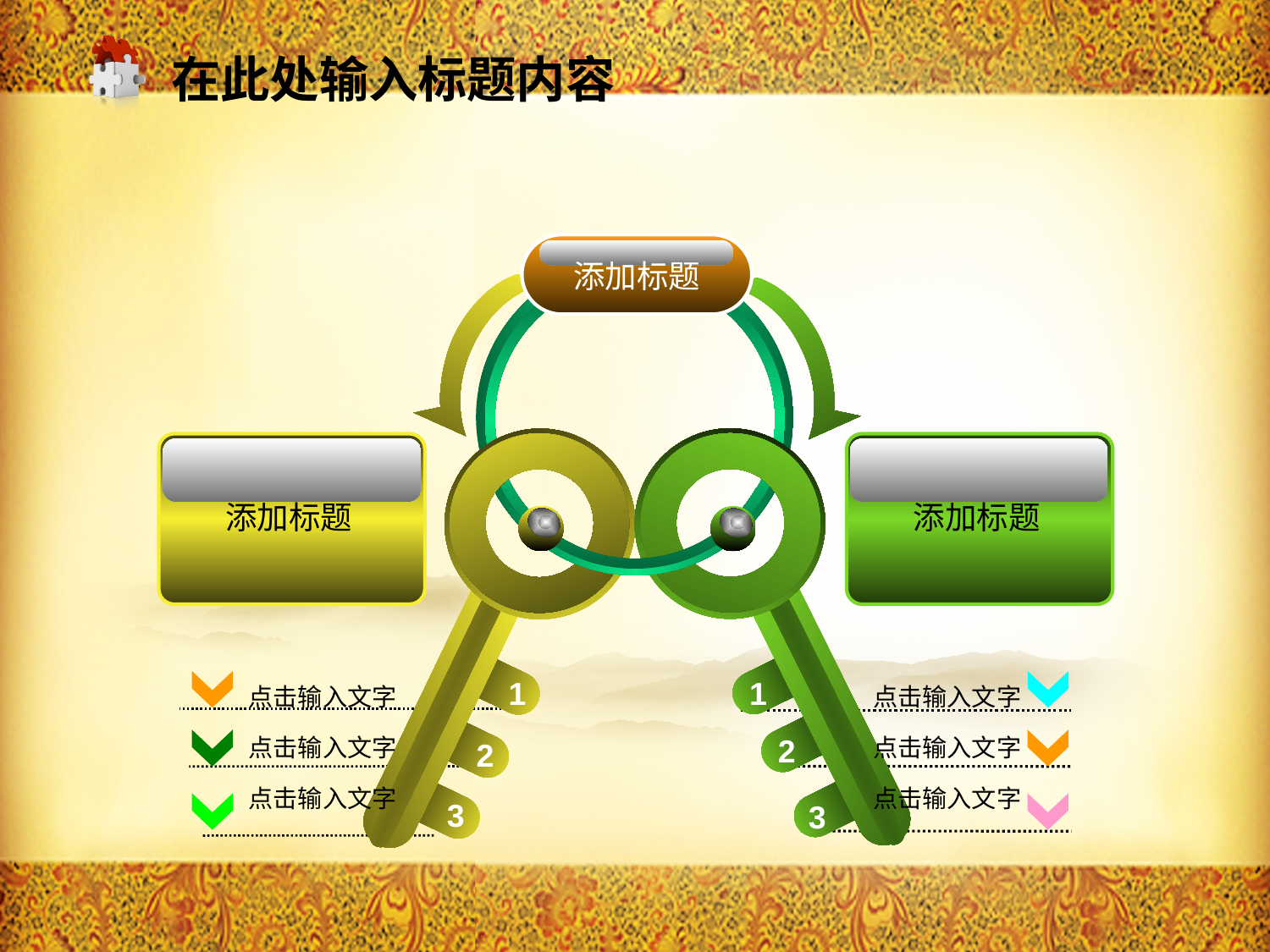

在此处输入标题内容

添加标题

添加标题
添加标题

点击输入文字
点击输入文字
点击输入文字
点击输入文字
点击输入文字
点击输入文字
1
1

2

2

3
3